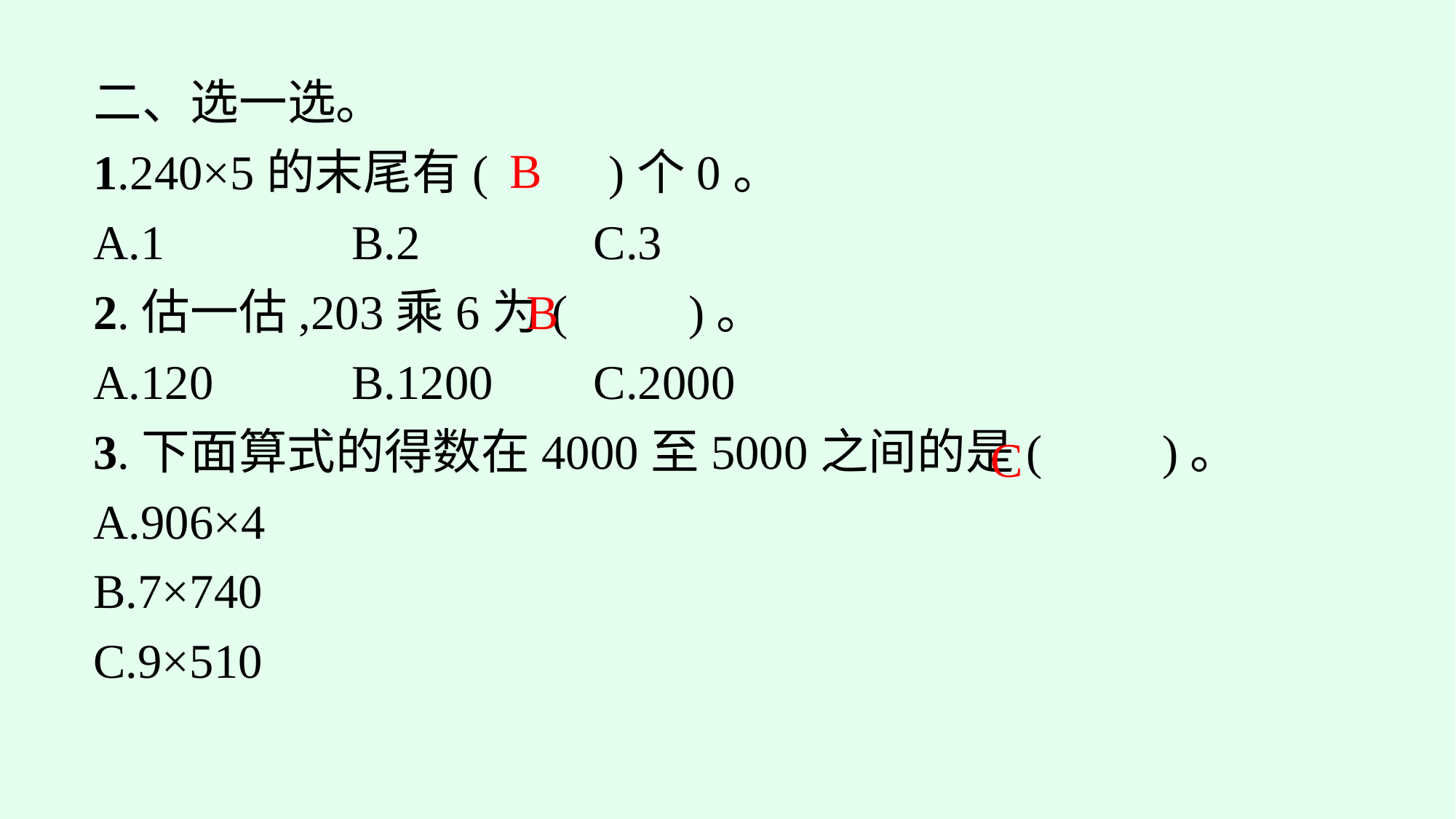

二、选一选。
1.240×5的末尾有(　　)个0。
A.1		B.2		C.3
2.估一估,203乘6为(　　)。
A.120		B.1200	C.2000
3.下面算式的得数在4000至5000之间的是(　　)。
A.906×4
B.7×740
C.9×510
B
B
C